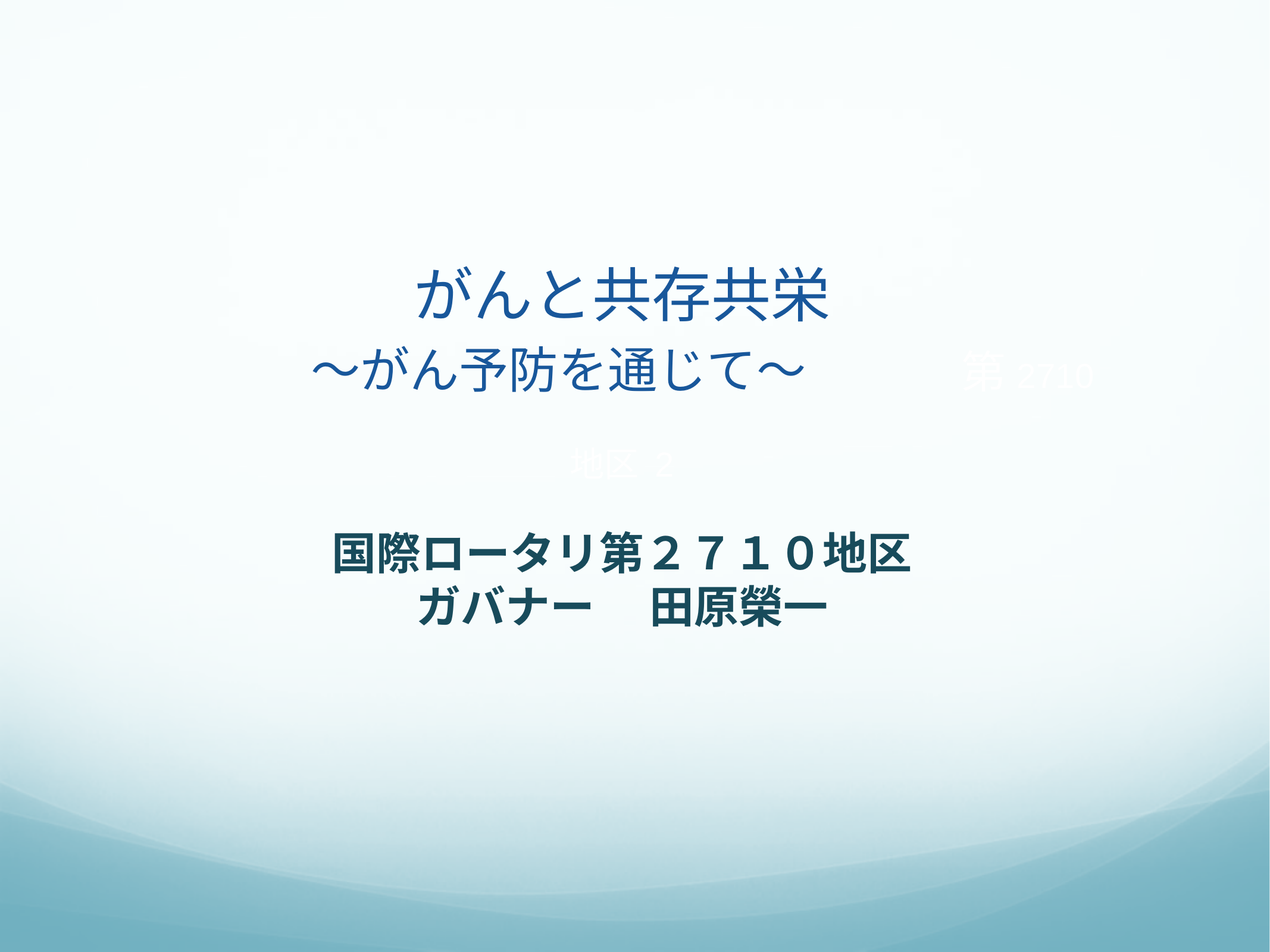

# がんと共存共栄 〜がん予防を通じて〜　 　  第2710 地区 2 国際ロータリ第２７１０地区 ガバナー　 田原榮一